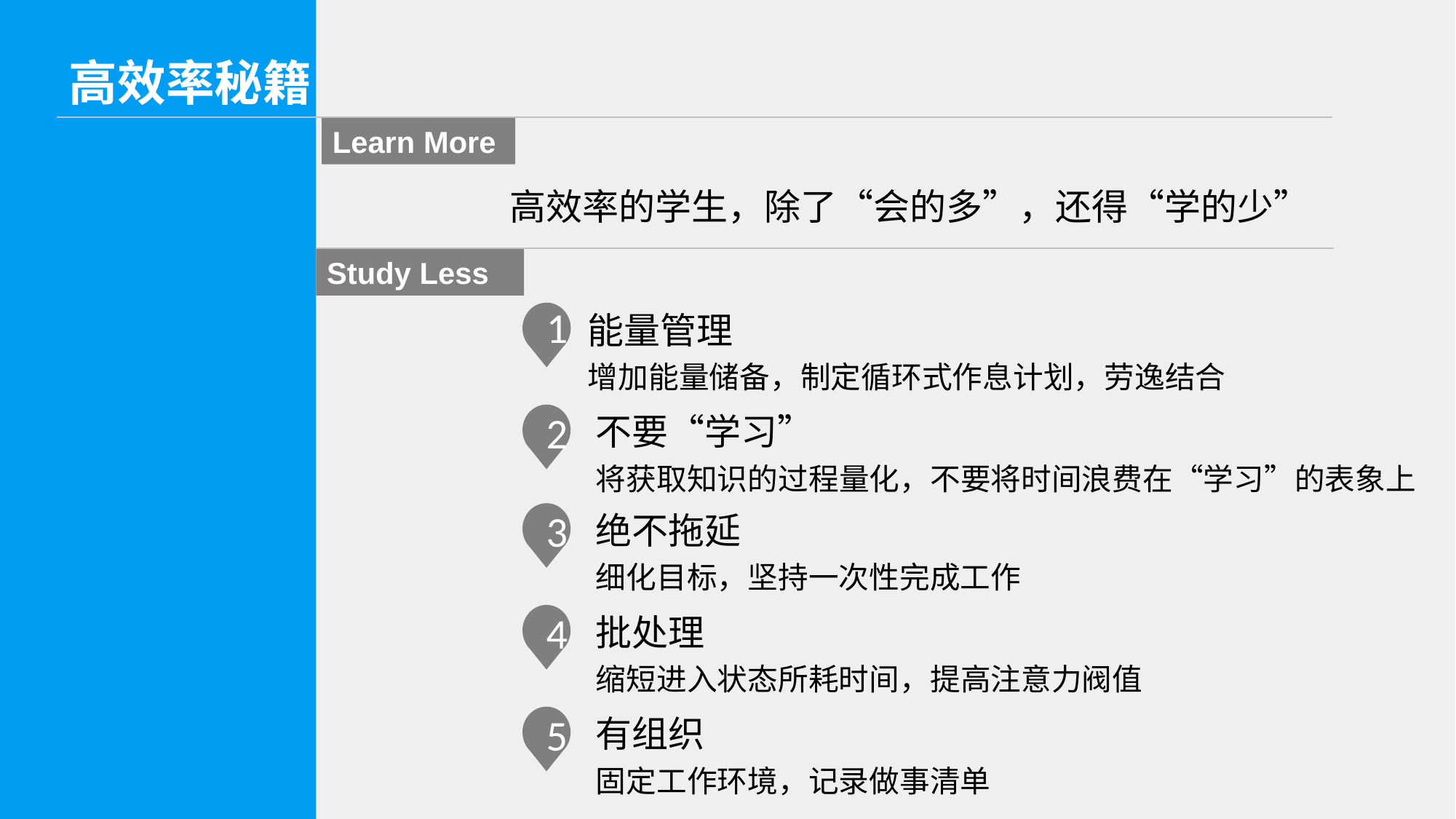

高效率秘籍
Learn More
高效率的学生，除了“会的多”，还得“学的少”
Study Less
能量管理
增加能量储备，制定循环式作息计划，劳逸结合

1
不要“学习”
将获取知识的过程量化，不要将时间浪费在“学习”的表象上

2
绝不拖延
细化目标，坚持一次性完成工作

3
批处理
缩短进入状态所耗时间，提高注意力阀值

4
有组织
固定工作环境，记录做事清单

5